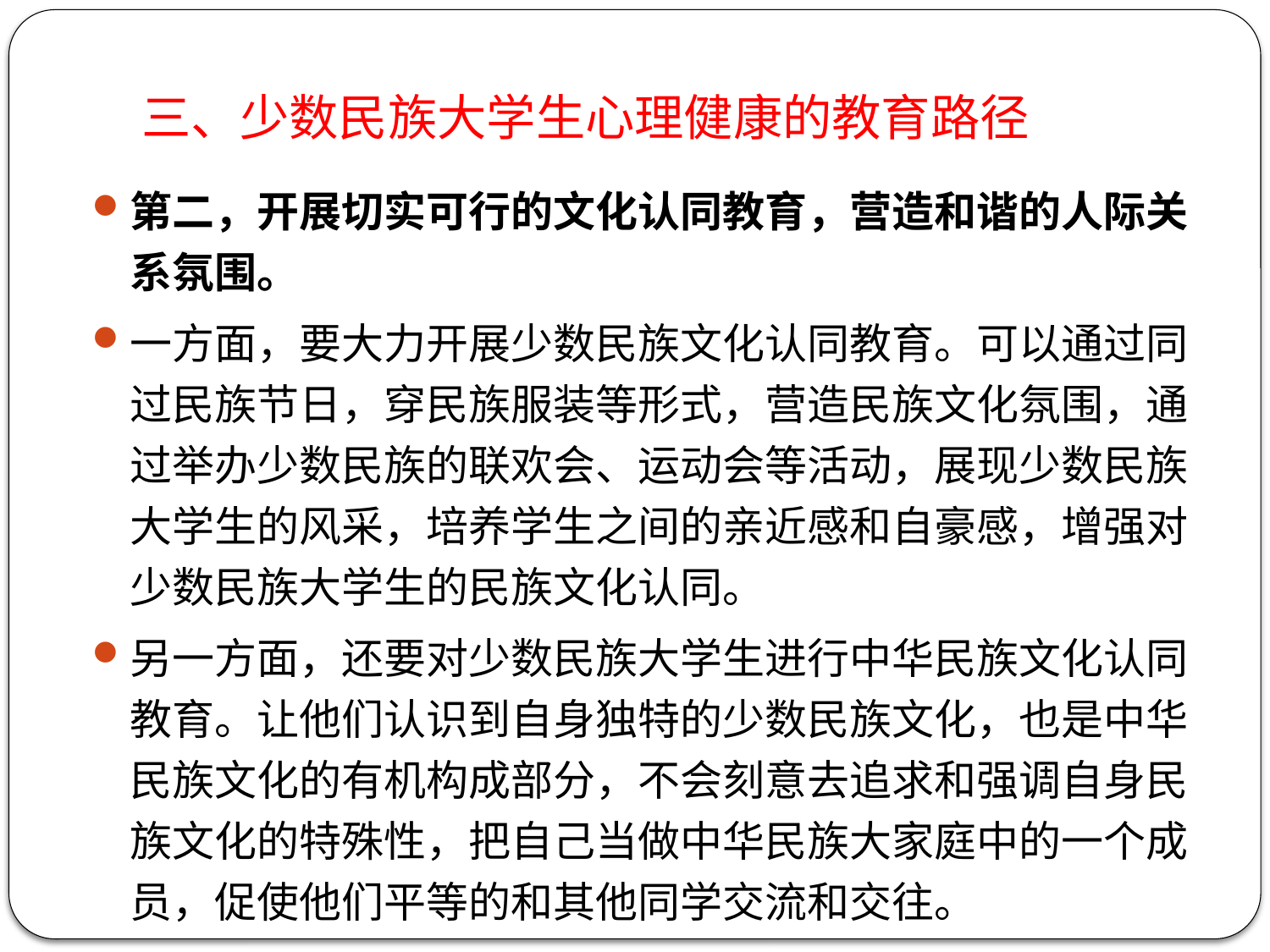

# 三、少数民族大学生心理健康的教育路径
第二，开展切实可行的文化认同教育，营造和谐的人际关系氛围。
一方面，要大力开展少数民族文化认同教育。可以通过同过民族节日，穿民族服装等形式，营造民族文化氛围，通过举办少数民族的联欢会、运动会等活动，展现少数民族大学生的风采，培养学生之间的亲近感和自豪感，增强对少数民族大学生的民族文化认同。
另一方面，还要对少数民族大学生进行中华民族文化认同教育。让他们认识到自身独特的少数民族文化，也是中华民族文化的有机构成部分，不会刻意去追求和强调自身民族文化的特殊性，把自己当做中华民族大家庭中的一个成员，促使他们平等的和其他同学交流和交往。